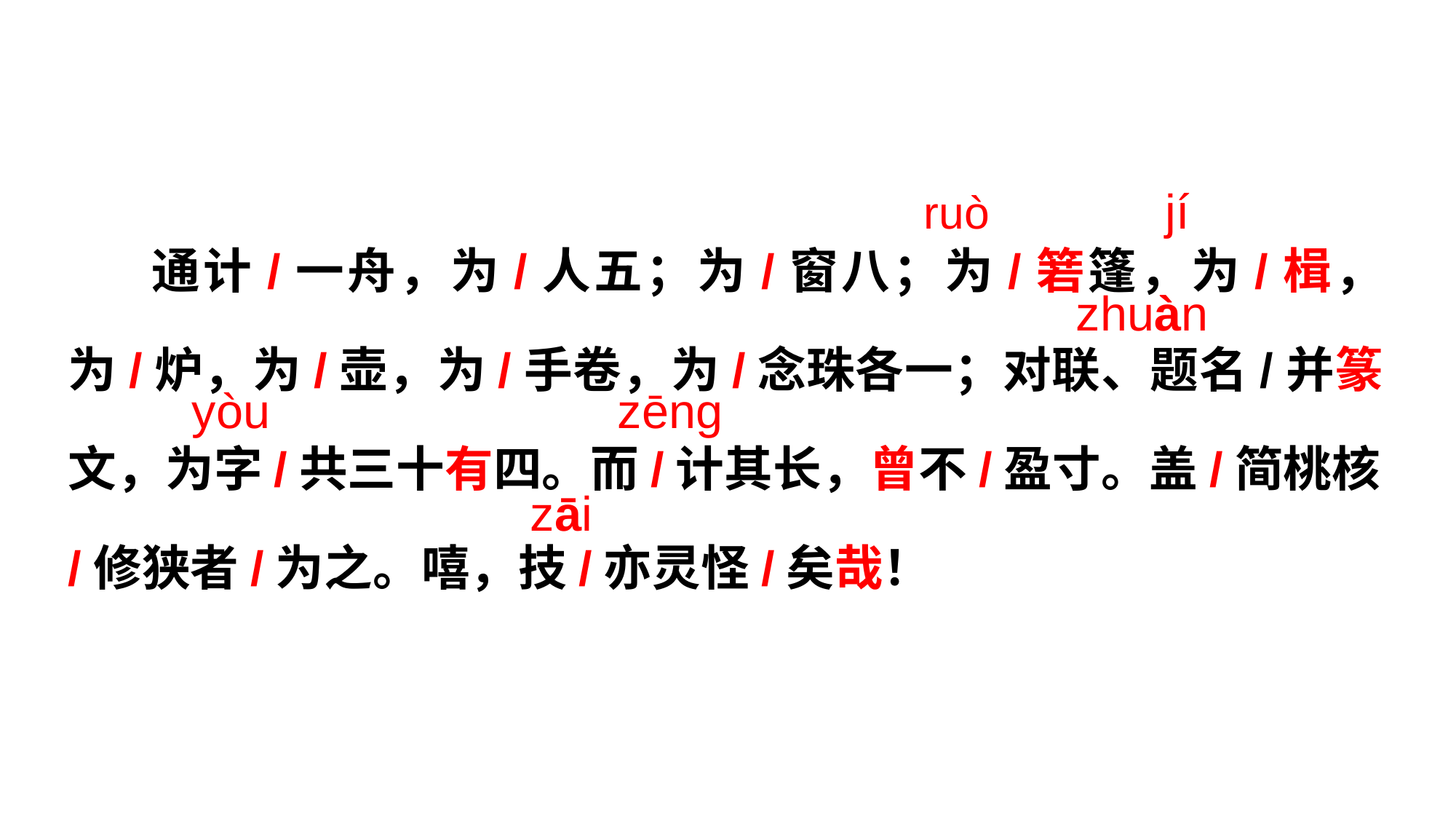

jí
ruò
 通计/一舟，为/人五；为/窗八；为/箬篷，为/楫，为/炉，为/壶，为/手卷，为/念珠各一；对联、题名/并篆文，为字/共三十有四。而/计其长，曾不/盈寸。盖/简桃核/修狭者/为之。嘻，技/亦灵怪/矣哉！
zhuàn
yòu
zēng
zāi